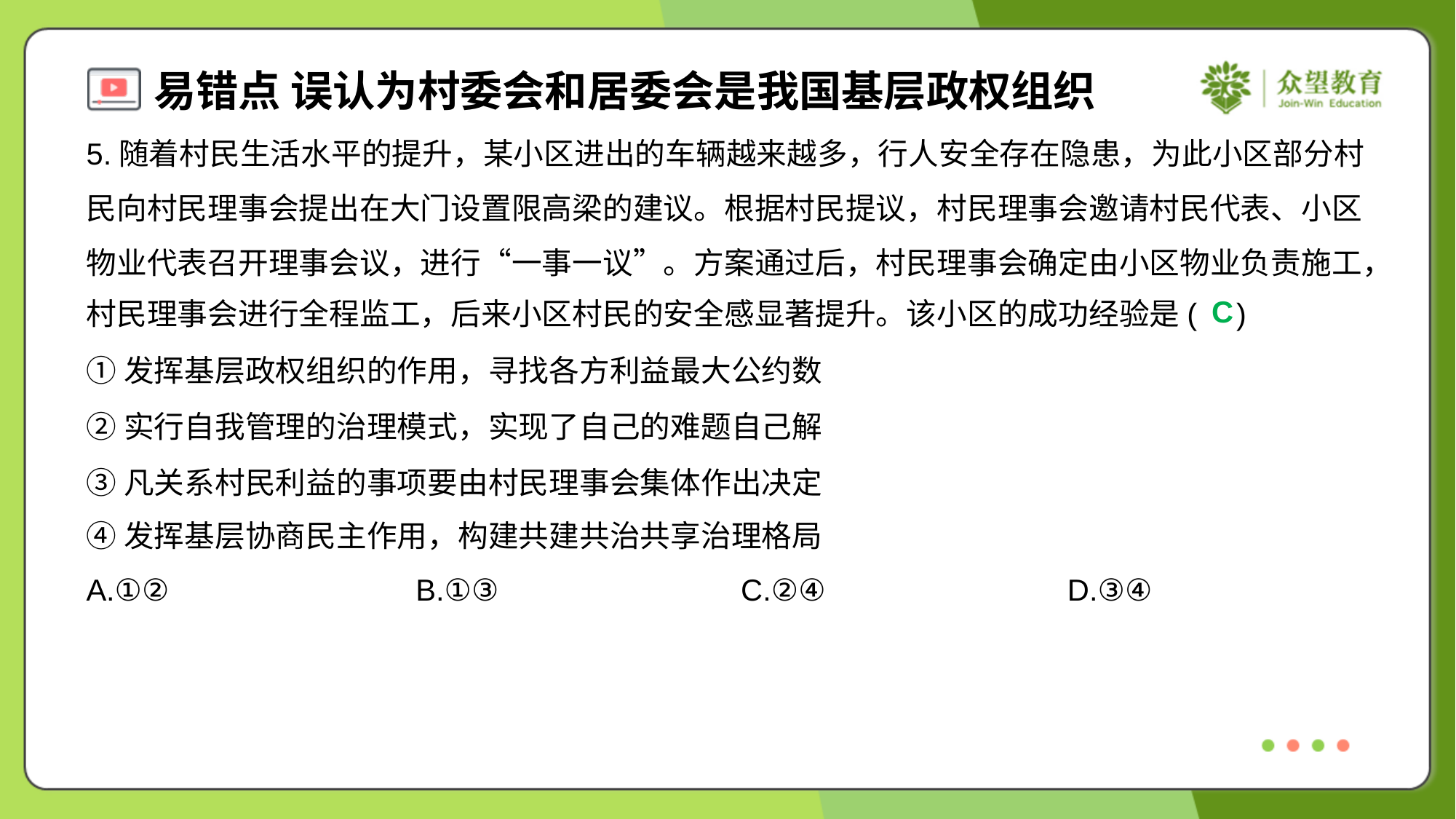

5.随着村民生活水平的提升，某小区进出的车辆越来越多，行人安全存在隐患，为此小区部分村
民向村民理事会提出在大门设置限高梁的建议。根据村民提议，村民理事会邀请村民代表、小区
物业代表召开理事会议，进行“一事一议”。方案通过后，村民理事会确定由小区物业负责施工，
村民理事会进行全程监工，后来小区村民的安全感显著提升。该小区的成功经验是(     )
C
①发挥基层政权组织的作用，寻找各方利益最大公约数
②实行自我管理的治理模式，实现了自己的难题自己解
③凡关系村民利益的事项要由村民理事会集体作出决定
④发挥基层协商民主作用，构建共建共治共享治理格局
A.①②	B.①③	C.②④	D.③④